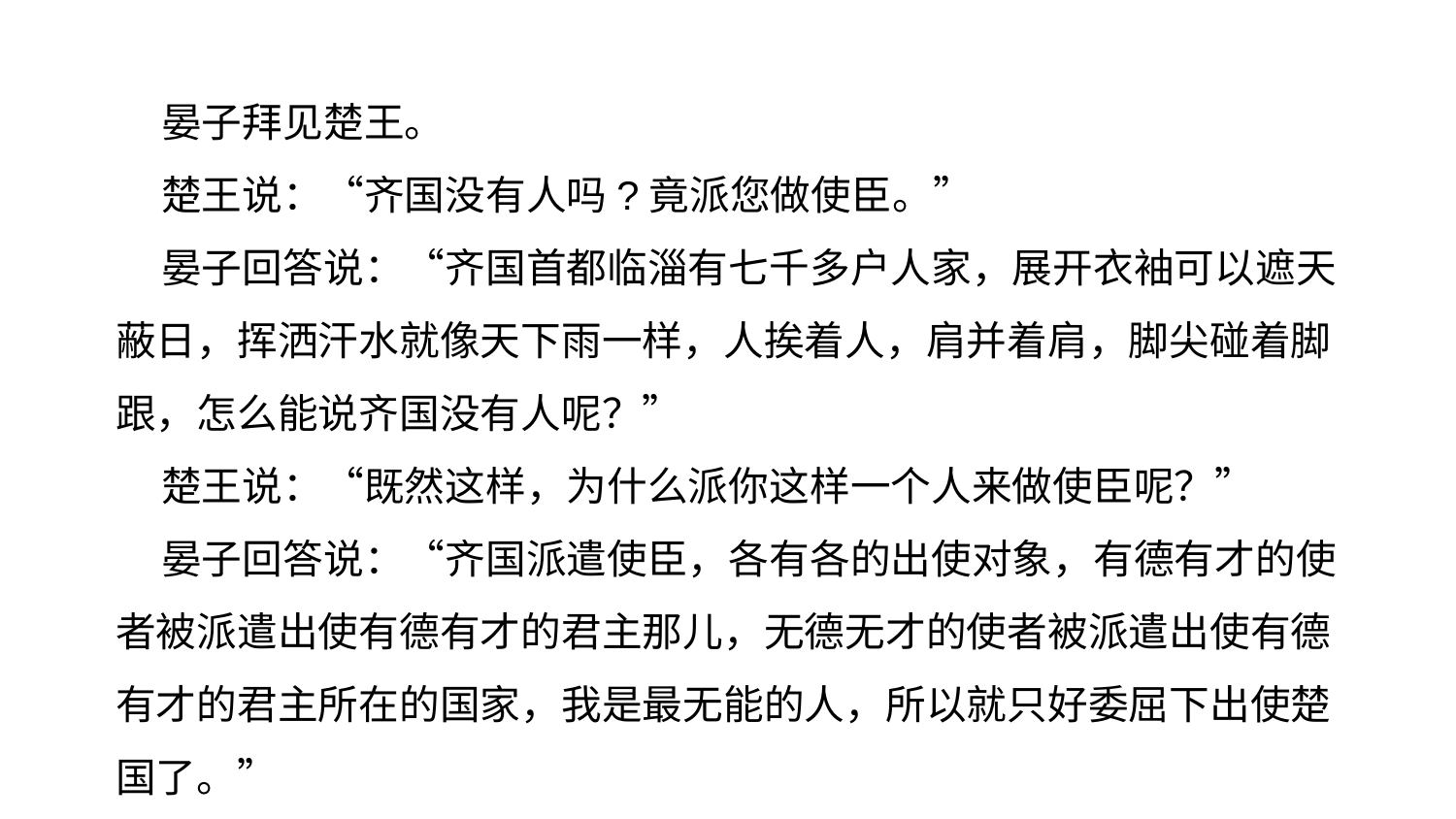

晏子拜见楚王。
    楚王说：“齐国没有人吗?竟派您做使臣。”
    晏子回答说：“齐国首都临淄有七千多户人家，展开衣袖可以遮天蔽日，挥洒汗水就像天下雨一样，人挨着人，肩并着肩，脚尖碰着脚跟，怎么能说齐国没有人呢？”
    楚王说：“既然这样，为什么派你这样一个人来做使臣呢？”
    晏子回答说：“齐国派遣使臣，各有各的出使对象，有德有才的使者被派遣出使有德有才的君主那儿，无德无才的使者被派遣出使有德有才的君主所在的国家，我是最无能的人，所以就只好委屈下出使楚国了。”